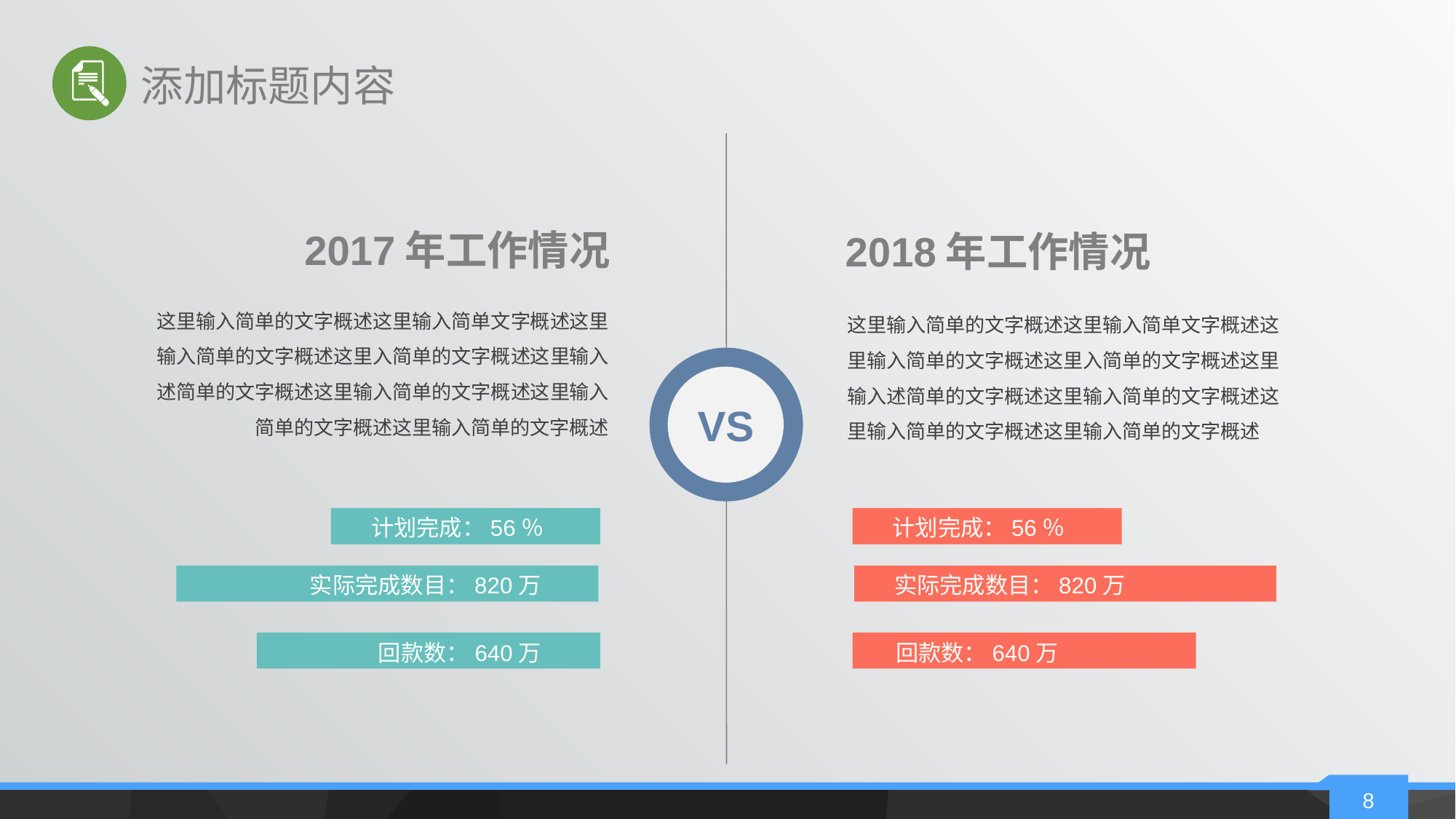

添加标题内容

2017年工作情况
2018年工作情况
这里输入简单的文字概述这里输入简单文字概述这里输入简单的文字概述这里入简单的文字概述这里输入述简单的文字概述这里输入简单的文字概述这里输入简单的文字概述这里输入简单的文字概述
这里输入简单的文字概述这里输入简单文字概述这里输入简单的文字概述这里入简单的文字概述这里输入述简单的文字概述这里输入简单的文字概述这里输入简单的文字概述这里输入简单的文字概述

VS

计划完成：56％

计划完成：56％

实际完成数目：820万

实际完成数目：820万

回款数：640万

回款数：640万